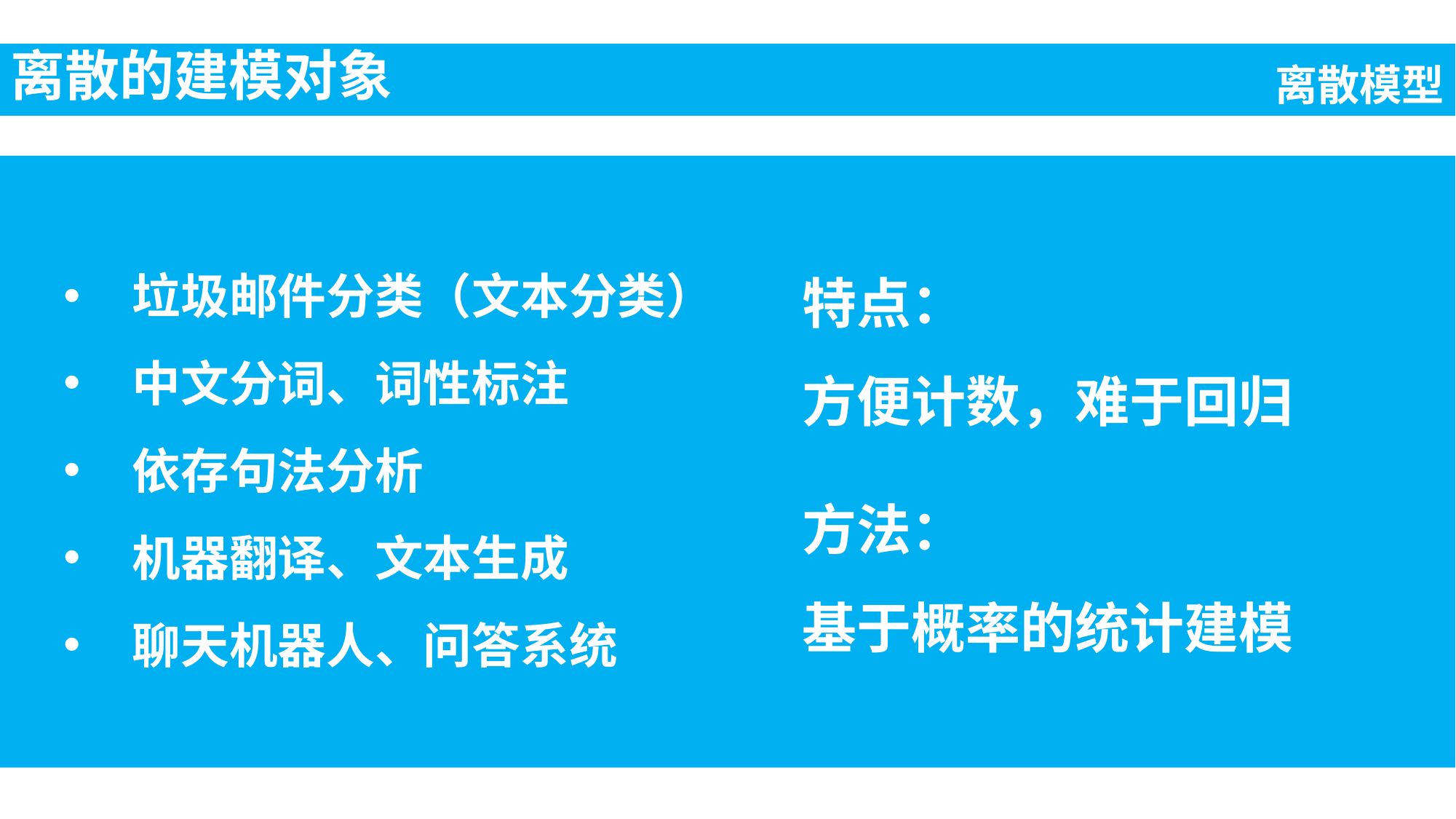

离散的建模对象
离散模型
垃圾邮件分类（文本分类）
中文分词、词性标注
依存句法分析
机器翻译、文本生成
聊天机器人、问答系统
特点：
方便计数，难于回归
方法：
基于概率的统计建模